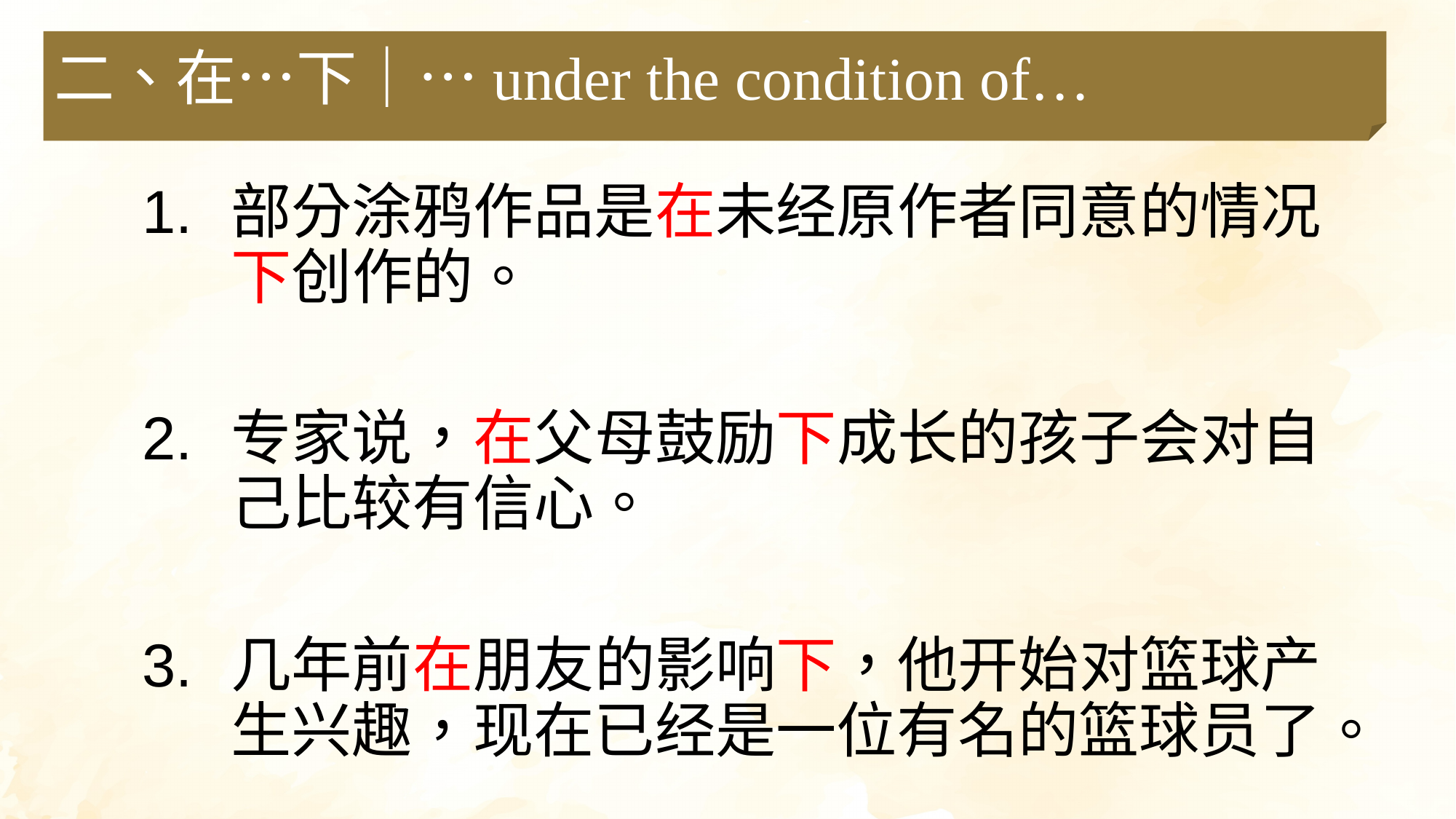

二、在…下｜…under the condition of…
部分涂鸦作品是在未经原作者同意的情况下创作的。

专家说，在父母鼓励下成长的孩子会对自己比较有信心。

几年前在朋友的影响下，他开始对篮球产生兴趣，现在已经是一位有名的篮球员了。